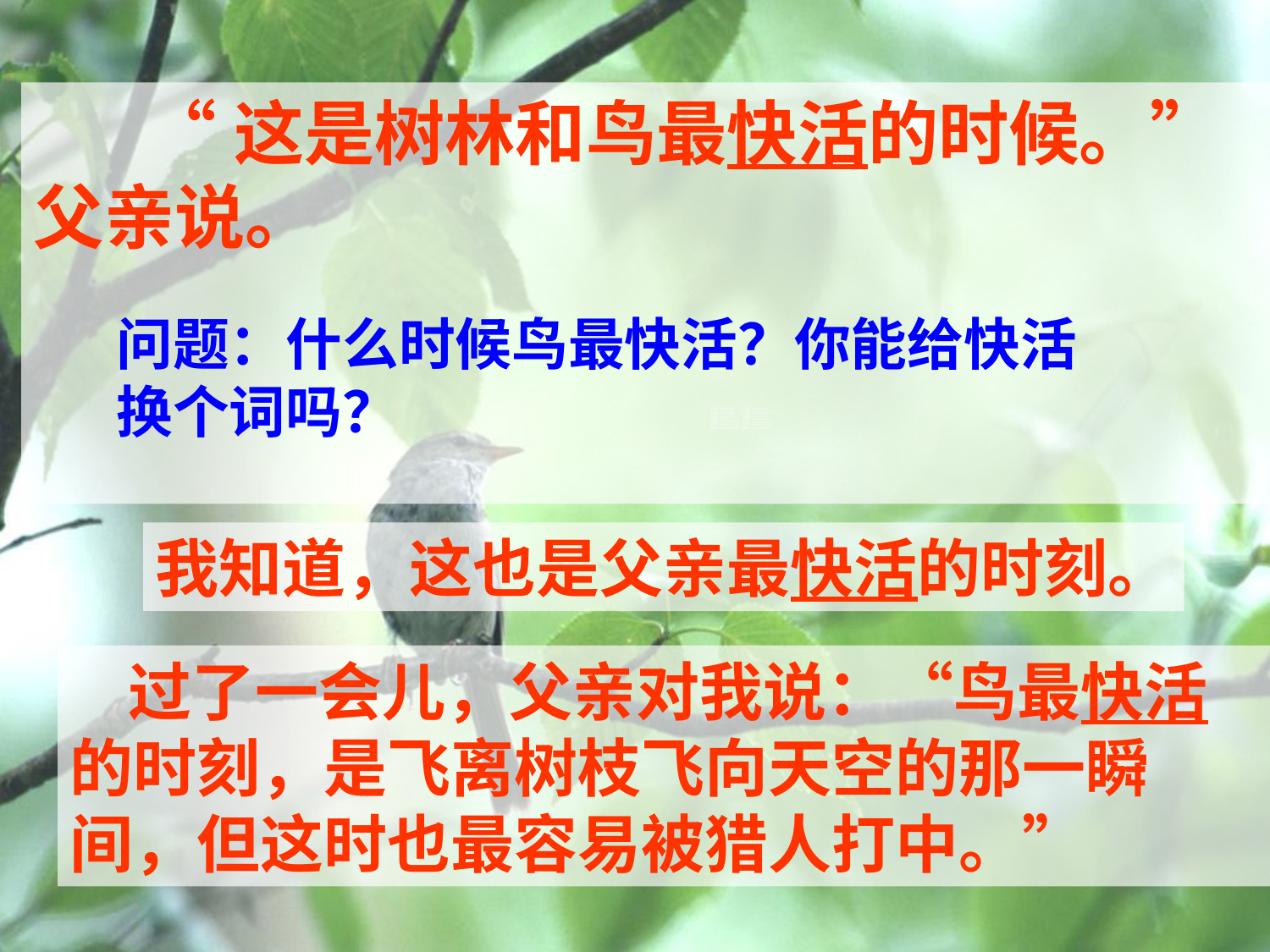

“这是树林和鸟最快活的时候。”父亲说。

问题：什么时候鸟最快活？你能给快活换个词吗？
PPT模板：www.1ppt.com/moban/                  PPT素材：www.1ppt.com/sucai/
PPT背景：www.1ppt.com/beijing/                   PPT图表：www.1ppt.com/tubiao/
PPT下载：www.1ppt.com/xiazai/                     PPT教程： www.1ppt.com/powerpoint/
资料下载：www.1ppt.com/ziliao/                   范文下载：www.1ppt.com/fanwen/
试卷下载：www.1ppt.com/shiti/                     教案下载：www.1ppt.com/jiaoan/
PPT论坛：www.1ppt.cn                                     PPT课件：www.1ppt.com/kejian/
语文课件：www.1ppt.com/kejian/yuwen/    数学课件：www.1ppt.com/kejian/shuxue/
英语课件：www.1ppt.com/kejian/yingyu/    美术课件：www.1ppt.com/kejian/meishu/
科学课件：www.1ppt.com/kejian/kexue/     物理课件：www.1ppt.com/kejian/wuli/
化学课件：www.1ppt.com/kejian/huaxue/  生物课件：www.1ppt.com/kejian/shengwu/
地理课件：www.1ppt.com/kejian/dili/          历史课件：www.1ppt.com/kejian/lishi/
我知道，这也是父亲最快活的时刻。
   过了一会儿，父亲对我说：“鸟最快活
的时刻，是飞离树枝飞向天空的那一瞬
间，但这时也最容易被猎人打中。”